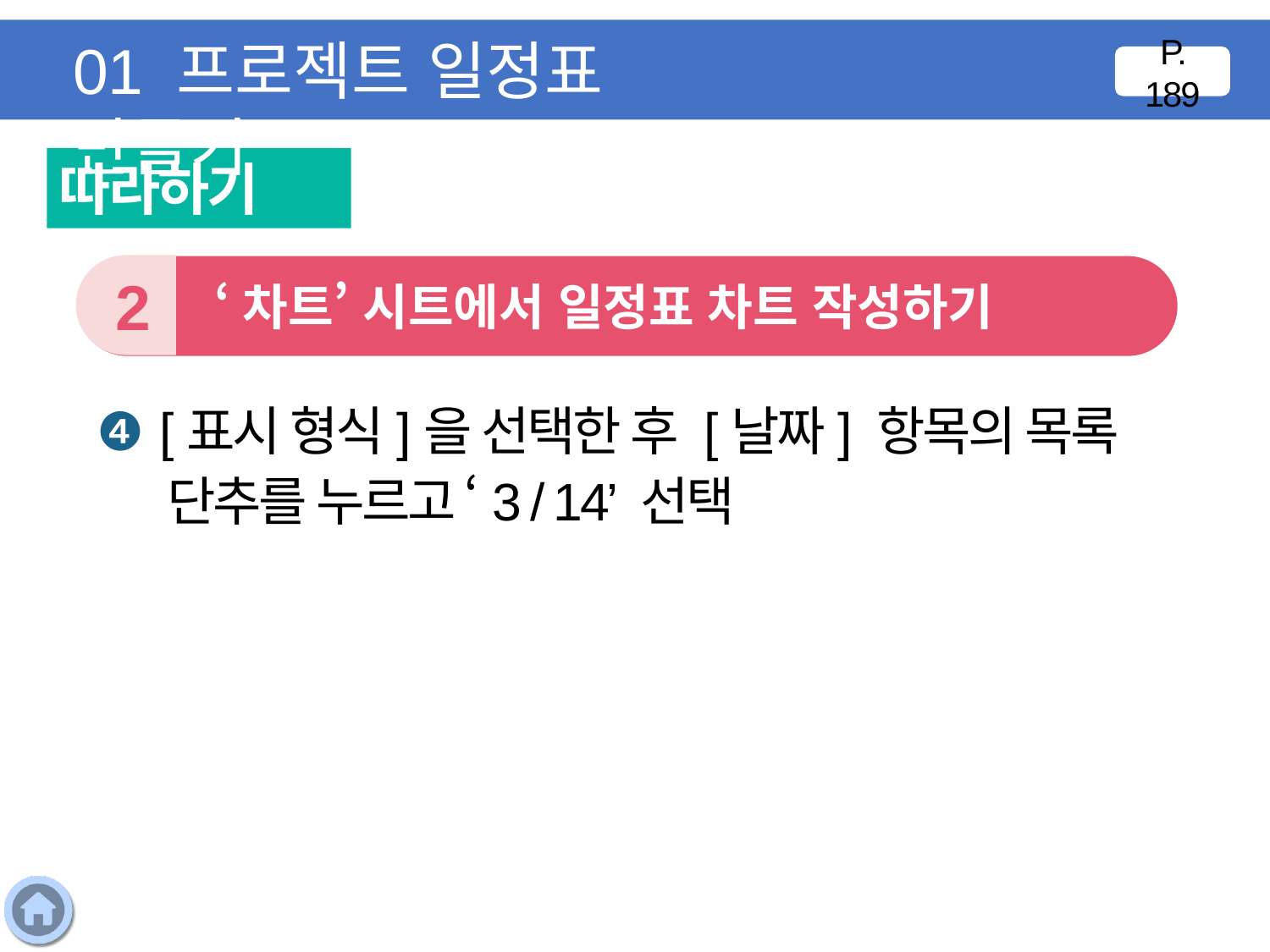

01 프로젝트 일정표 만들기
P. 189
따라하기
2
        ‘차트’ 시트에서 일정표 차트 작성하기
❹ [표시 형식]을 선택한 후 [날짜] 항목의 목록 단추를 누르고 ‘3 / 14’ 선택